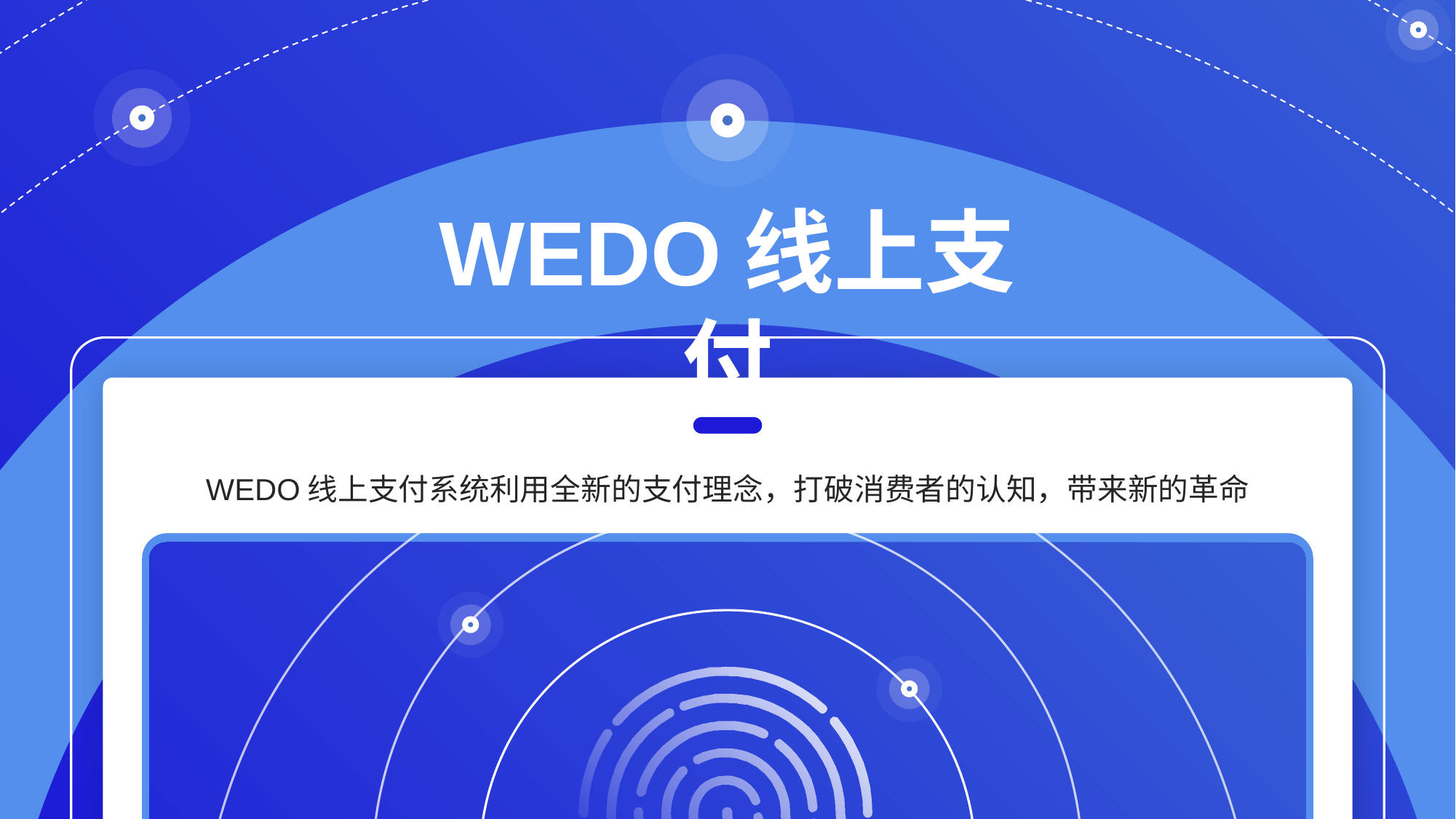

WEDO线上支付

WEDO线上支付系统利用全新的支付理念，打破消费者的认知，带来新的革命